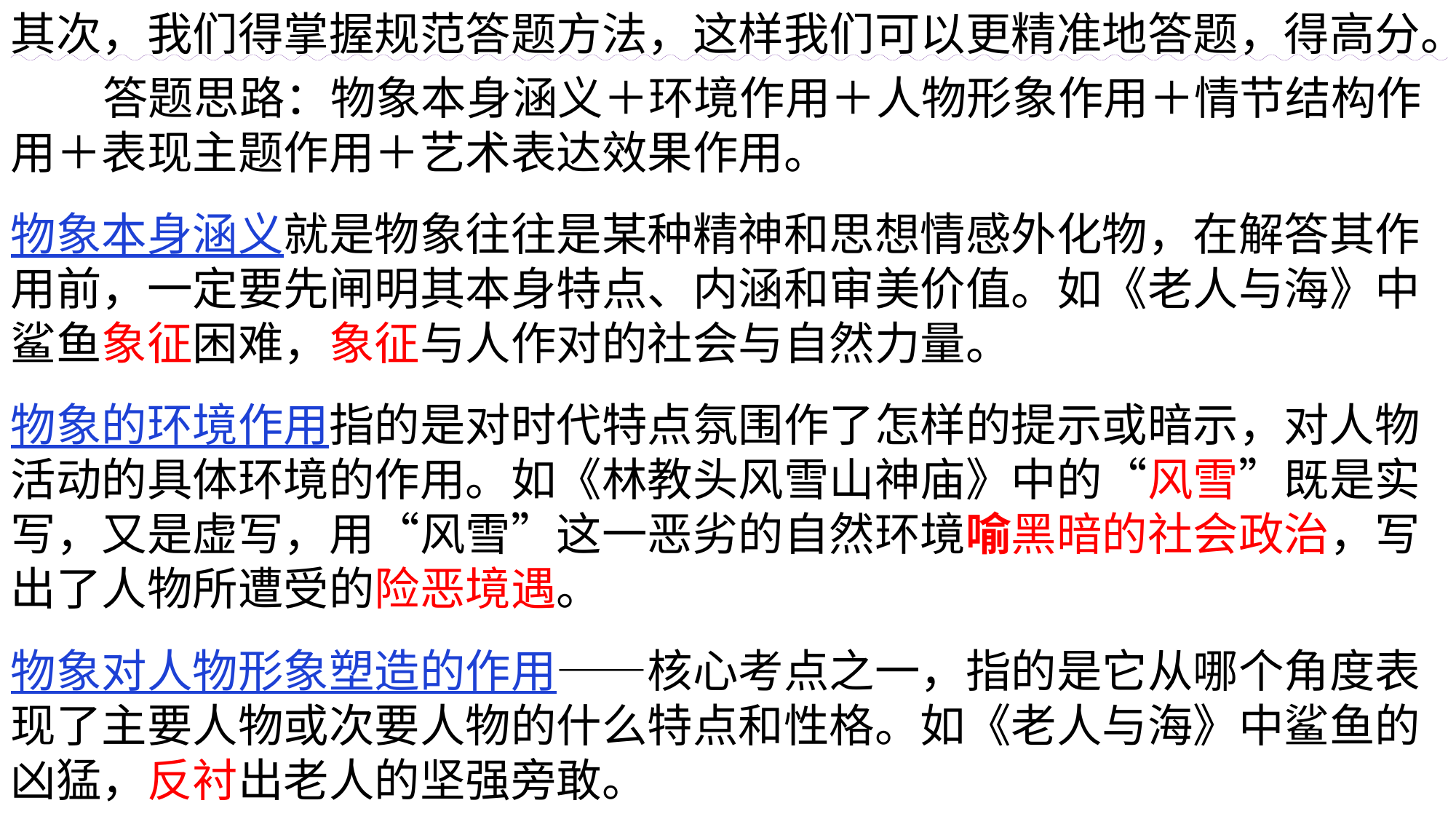

其次，我们得掌握规范答题方法，这样我们可以更精准地答题，得高分。
        答题思路：物象本身涵义＋环境作用＋人物形象作用＋情节结构作用＋表现主题作用＋艺术表达效果作用。
物象本身涵义就是物象往往是某种精神和思想情感外化物，在解答其作用前，一定要先闸明其本身特点、内涵和审美价值。如《老人与海》中鲨鱼象征困难，象征与人作对的社会与自然力量。
物象的环境作用指的是对时代特点氛围作了怎样的提示或暗示，对人物活动的具体环境的作用。如《林教头风雪山神庙》中的“风雪”既是实写，又是虚写，用“风雪”这一恶劣的自然环境喻黑暗的社会政治，写出了人物所遭受的险恶境遇。
物象对人物形象塑造的作用——核心考点之一，指的是它从哪个角度表现了主要人物或次要人物的什么特点和性格。如《老人与海》中鲨鱼的凶猛，反衬出老人的坚强旁敢。